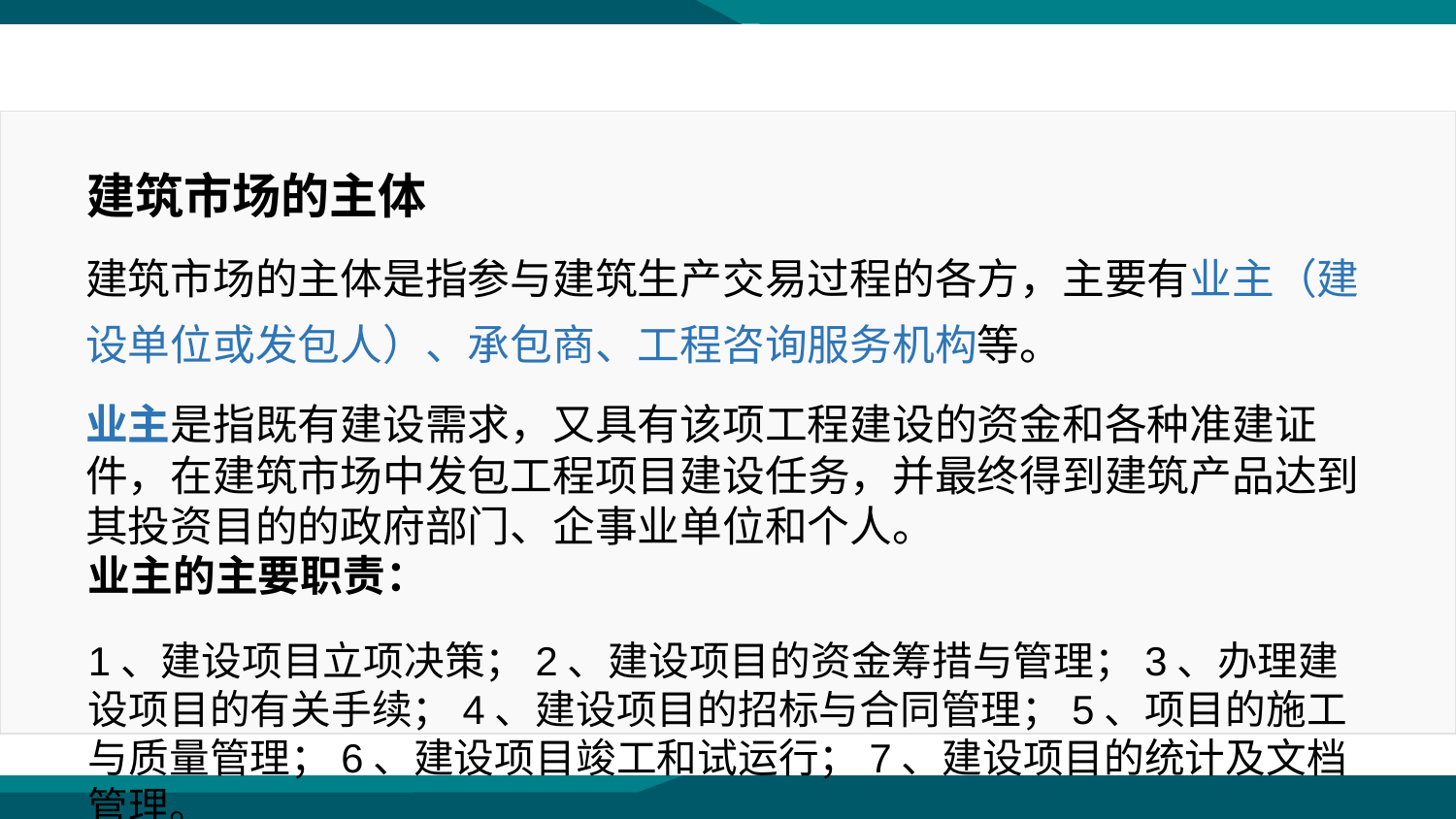

建筑市场的主体
建筑市场的主体是指参与建筑生产交易过程的各方，主要有业主（建设单位或发包人）、承包商、工程咨询服务机构等。
业主是指既有建设需求，又具有该项工程建设的资金和各种准建证件，在建筑市场中发包工程项目建设任务，并最终得到建筑产品达到其投资目的的政府部门、企事业单位和个人。
业主的主要职责：
1、建设项目立项决策；2、建设项目的资金筹措与管理；3、办理建设项目的有关手续；4、建设项目的招标与合同管理；5、项目的施工与质量管理；6、建设项目竣工和试运行；7、建设项目的统计及文档管理。